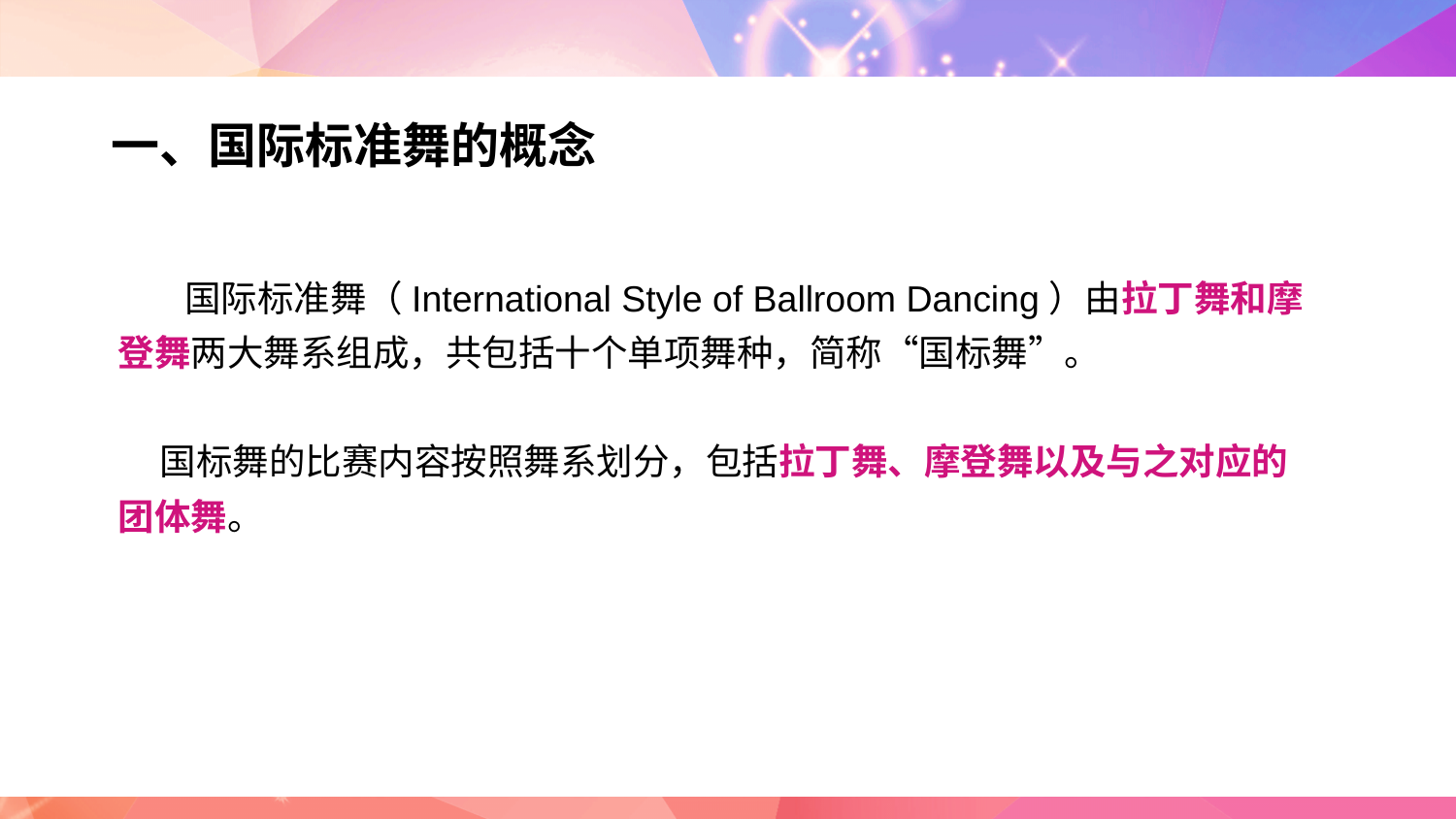

一、国际标准舞的概念

       国际标准舞（International Style of Ballroom Dancing）由拉丁舞和摩登舞两大舞系组成，共包括十个单项舞种，简称“国标舞”。

    国标舞的比赛内容按照舞系划分，包括拉丁舞、摩登舞以及与之对应的团体舞。